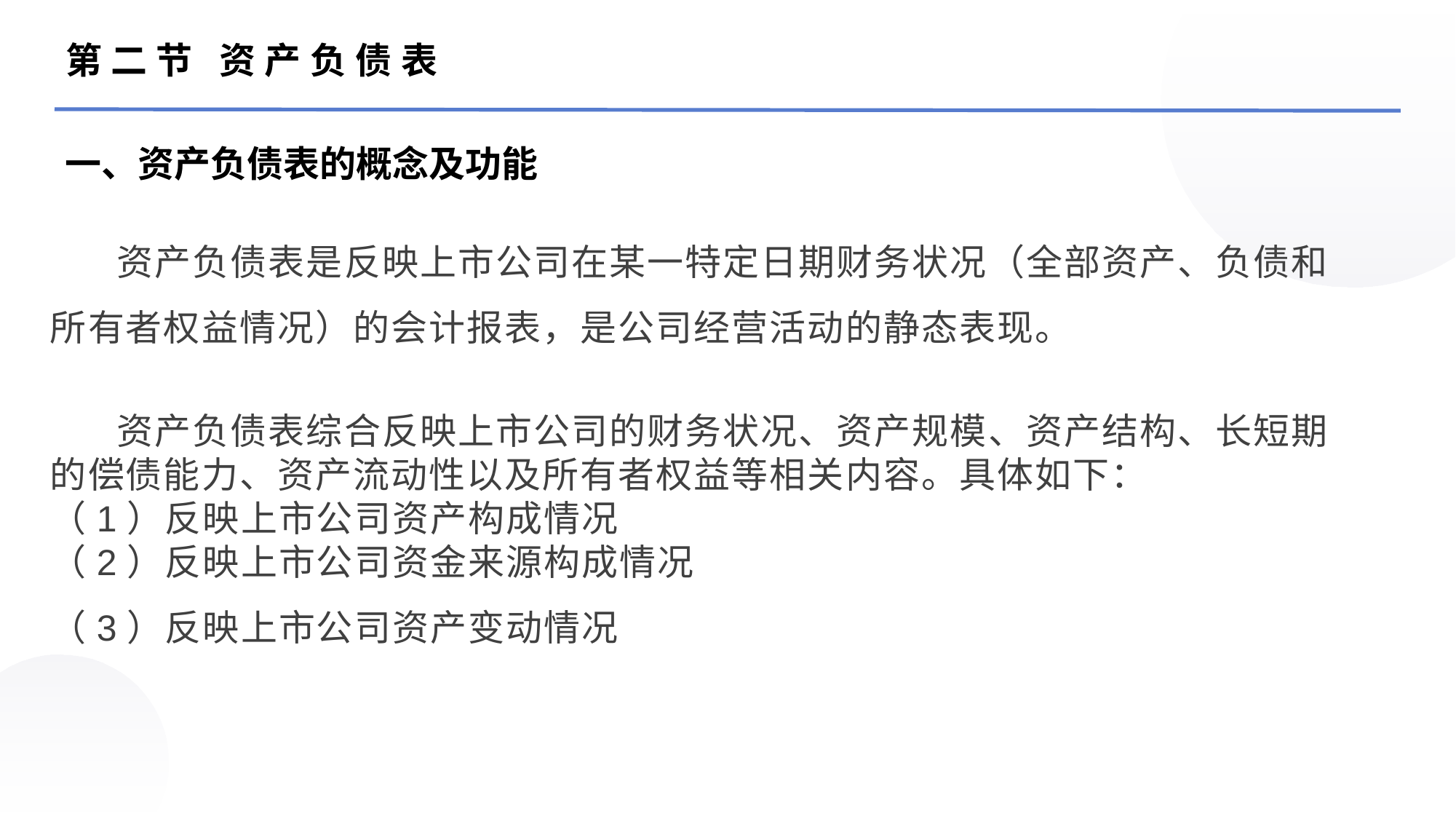

第二节 资产负债表
一、资产负债表的概念及功能
      资产负债表是反映上市公司在某一特定日期财务状况（全部资产、负债和所有者权益情况）的会计报表，是公司经营活动的静态表现。
      资产负债表综合反映上市公司的财务状况、资产规模、资产结构、长短期的偿债能力、资产流动性以及所有者权益等相关内容。具体如下：
（1）反映上市公司资产构成情况
（2）反映上市公司资金来源构成情况
（3）反映上市公司资产变动情况

7